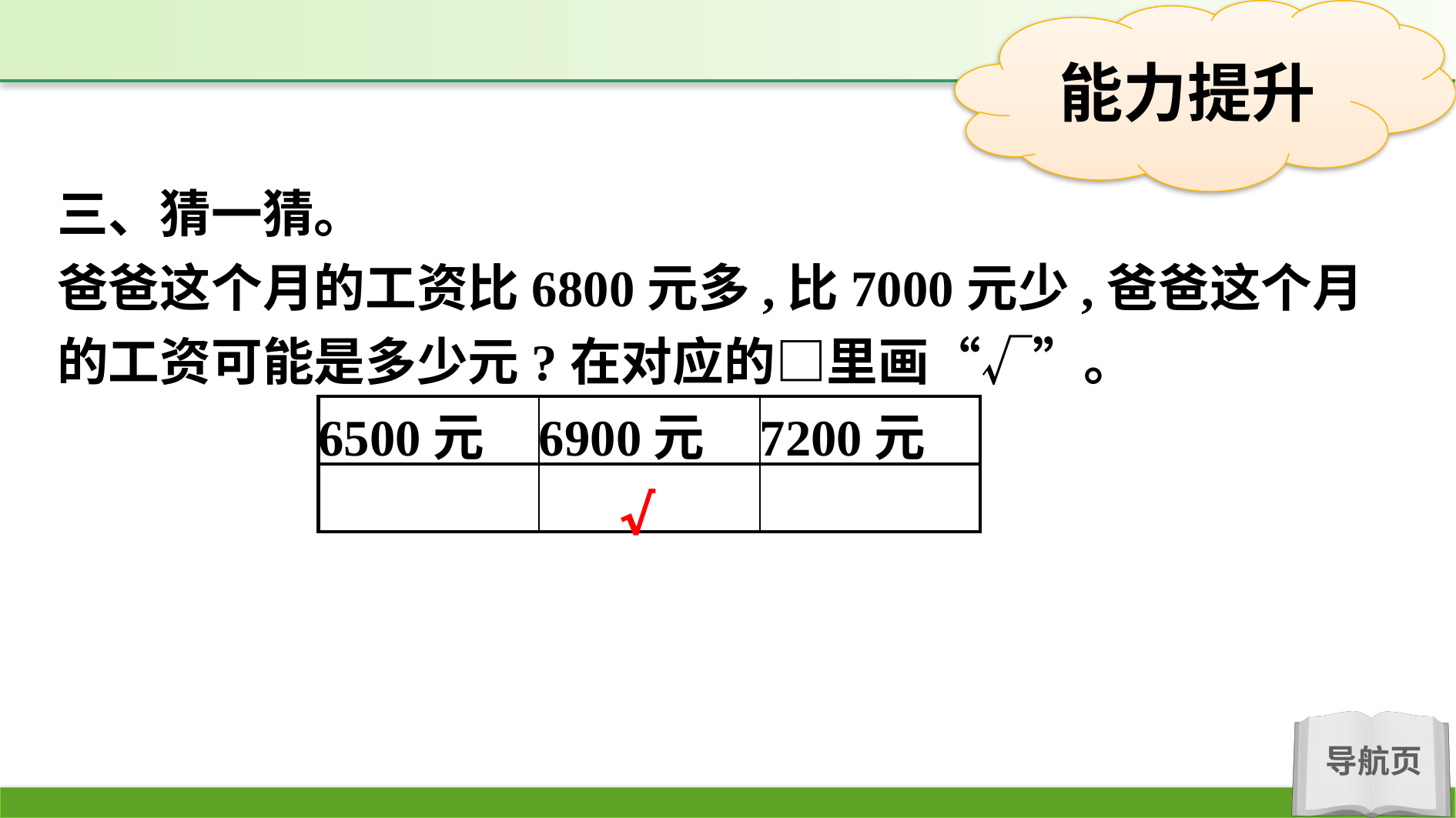

三、猜一猜。
爸爸这个月的工资比6800元多,比7000元少,爸爸这个月的工资可能是多少元?在对应的□里画“√”。
| 6500元 | 6900元 | 7200元 |
| --- | --- | --- |
|  |  |  |
√